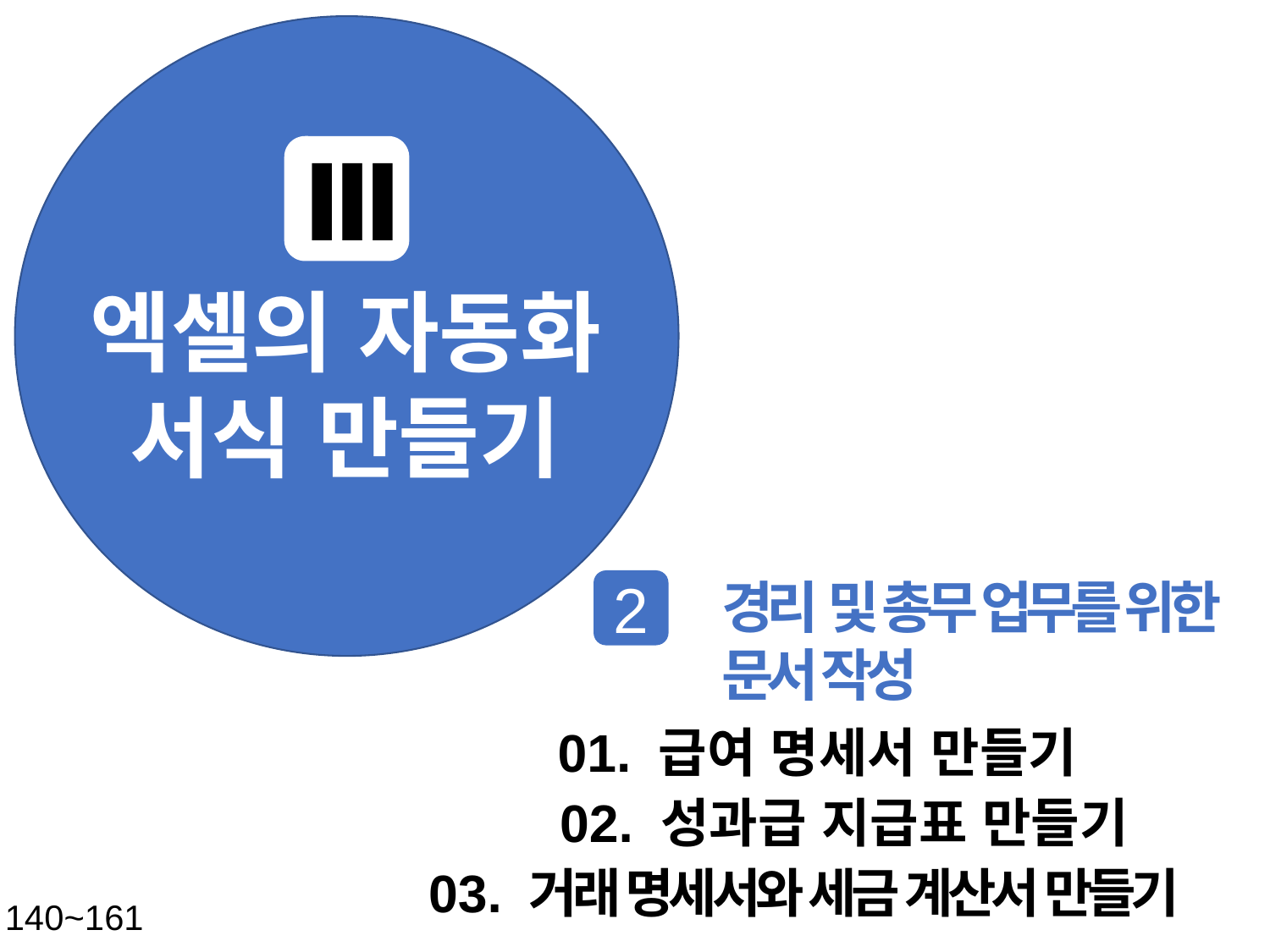

Ⅲ
엑셀의 자동화 서식 만들기
경리 및 총무 업무를 위한
문서 작성
2
01. 급여 명세서 만들기
02. 성과급 지급표 만들기
03. 거래 명세서와 세금 계산서 만들기
P. 140~161